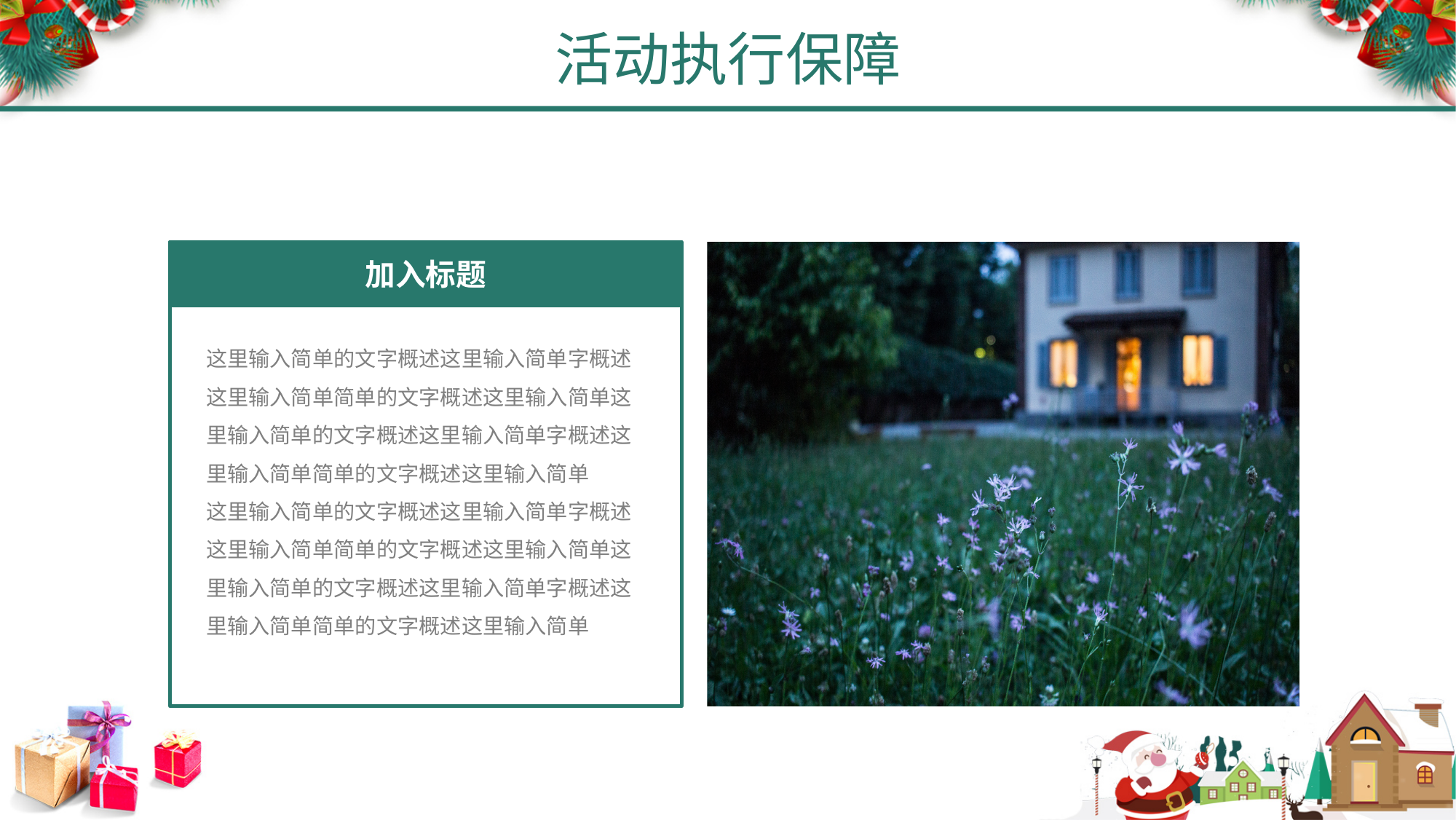

活动执行保障

加入标题
这里输入简单的文字概述这里输入简单字概述这里输入简单简单的文字概述这里输入简单这里输入简单的文字概述这里输入简单字概述这里输入简单简单的文字概述这里输入简单
这里输入简单的文字概述这里输入简单字概述这里输入简单简单的文字概述这里输入简单这里输入简单的文字概述这里输入简单字概述这里输入简单简单的文字概述这里输入简单